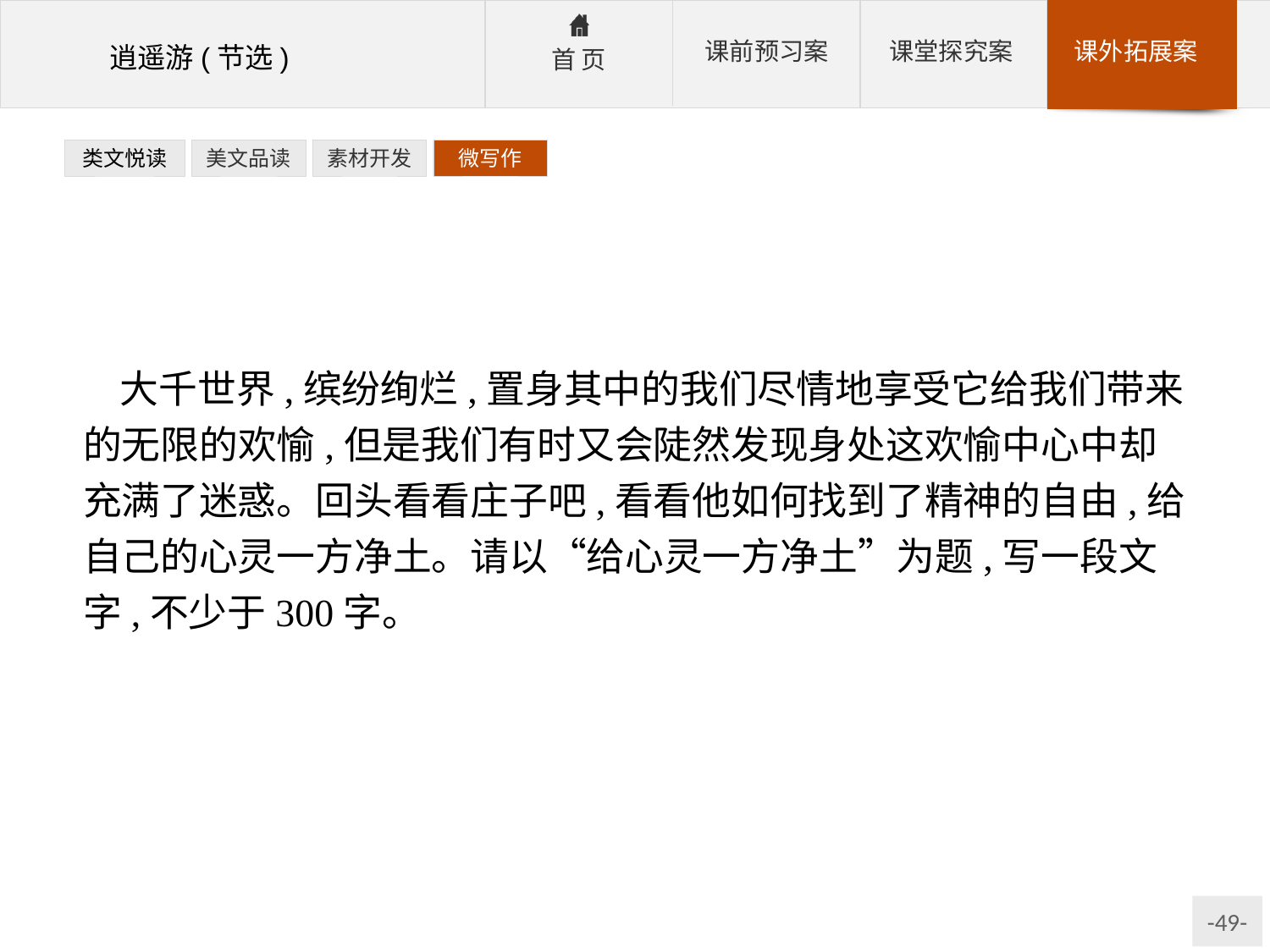

类文悦读
美文品读
素材开发
微写作
大千世界,缤纷绚烂,置身其中的我们尽情地享受它给我们带来的无限的欢愉,但是我们有时又会陡然发现身处这欢愉中心中却充满了迷惑。回头看看庄子吧,看看他如何找到了精神的自由,给自己的心灵一方净土。请以“给心灵一方净土”为题,写一段文字,不少于300字。